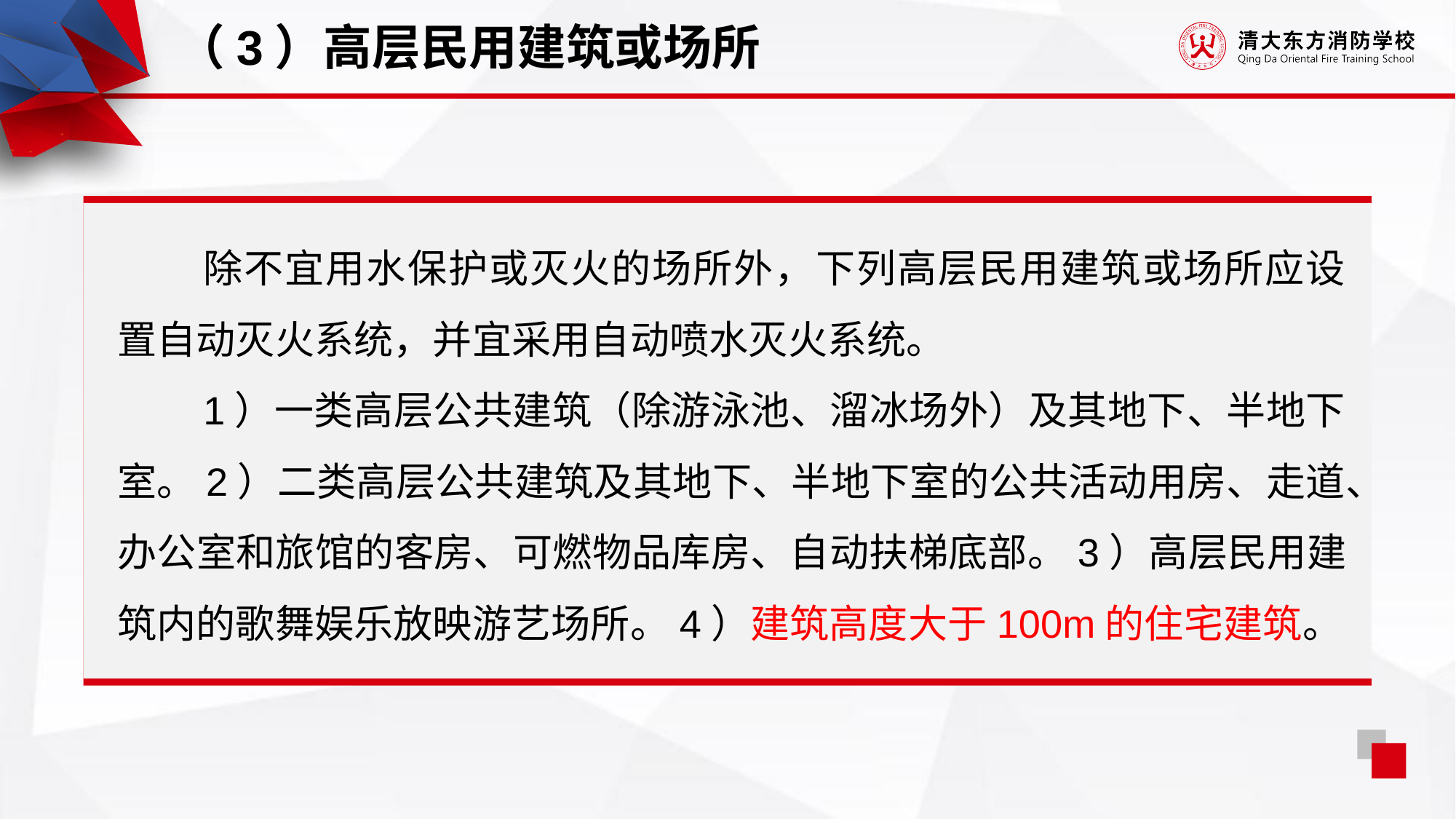

（3）高层民用建筑或场所

除不宜用水保护或灭火的场所外，下列高层民用建筑或场所应设置自动灭火系统，并宜采用自动喷水灭火系统。
1）一类高层公共建筑（除游泳池、溜冰场外）及其地下、半地下室。2）二类高层公共建筑及其地下、半地下室的公共活动用房、走道、办公室和旅馆的客房、可燃物品库房、自动扶梯底部。3）高层民用建筑内的歌舞娱乐放映游艺场所。4）建筑高度大于100m的住宅建筑。